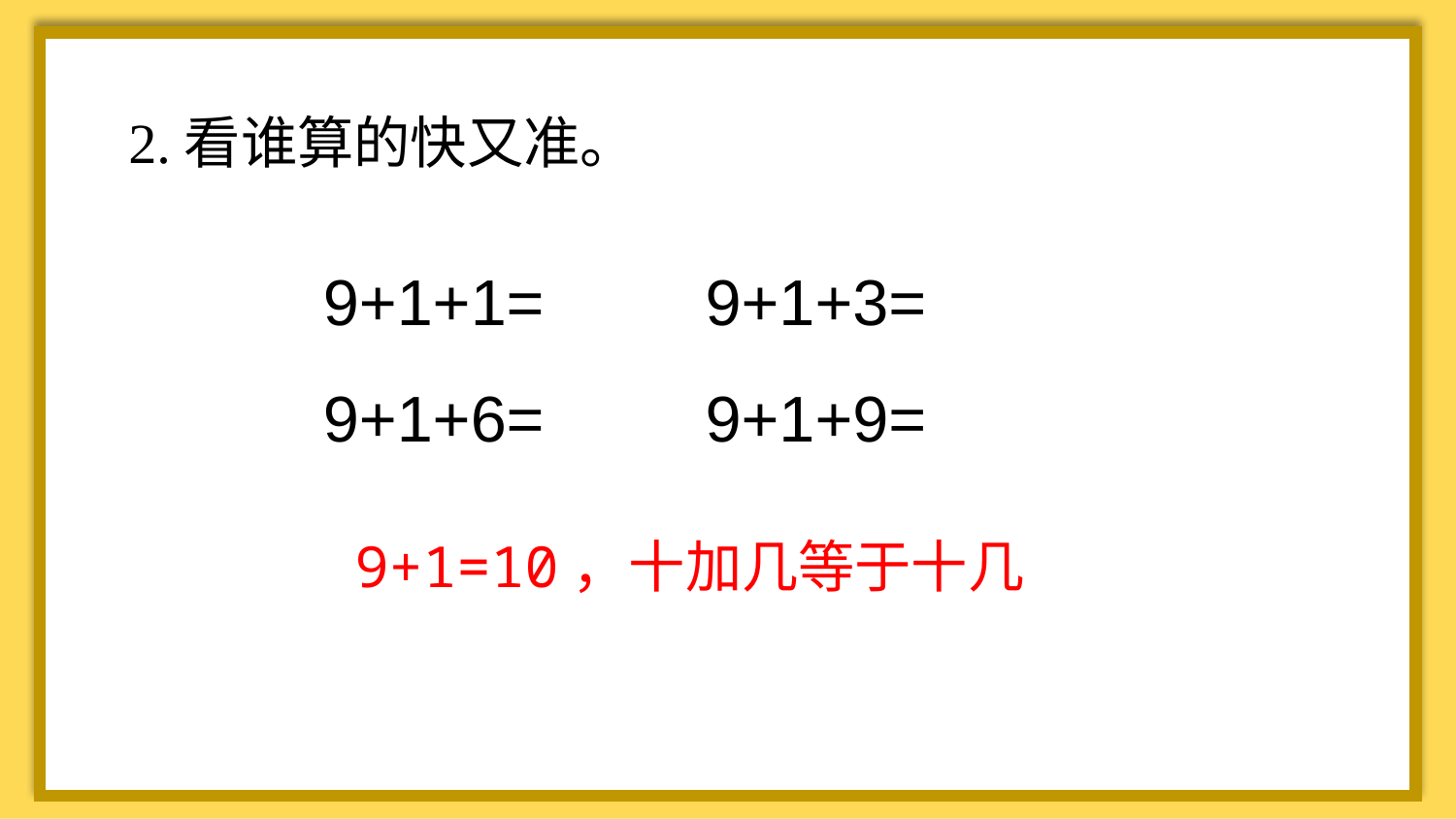

2.看谁算的快又准。
9+1+1=         9+1+3=
9+1+6=         9+1+9=
 9+1=10，十加几等于十几